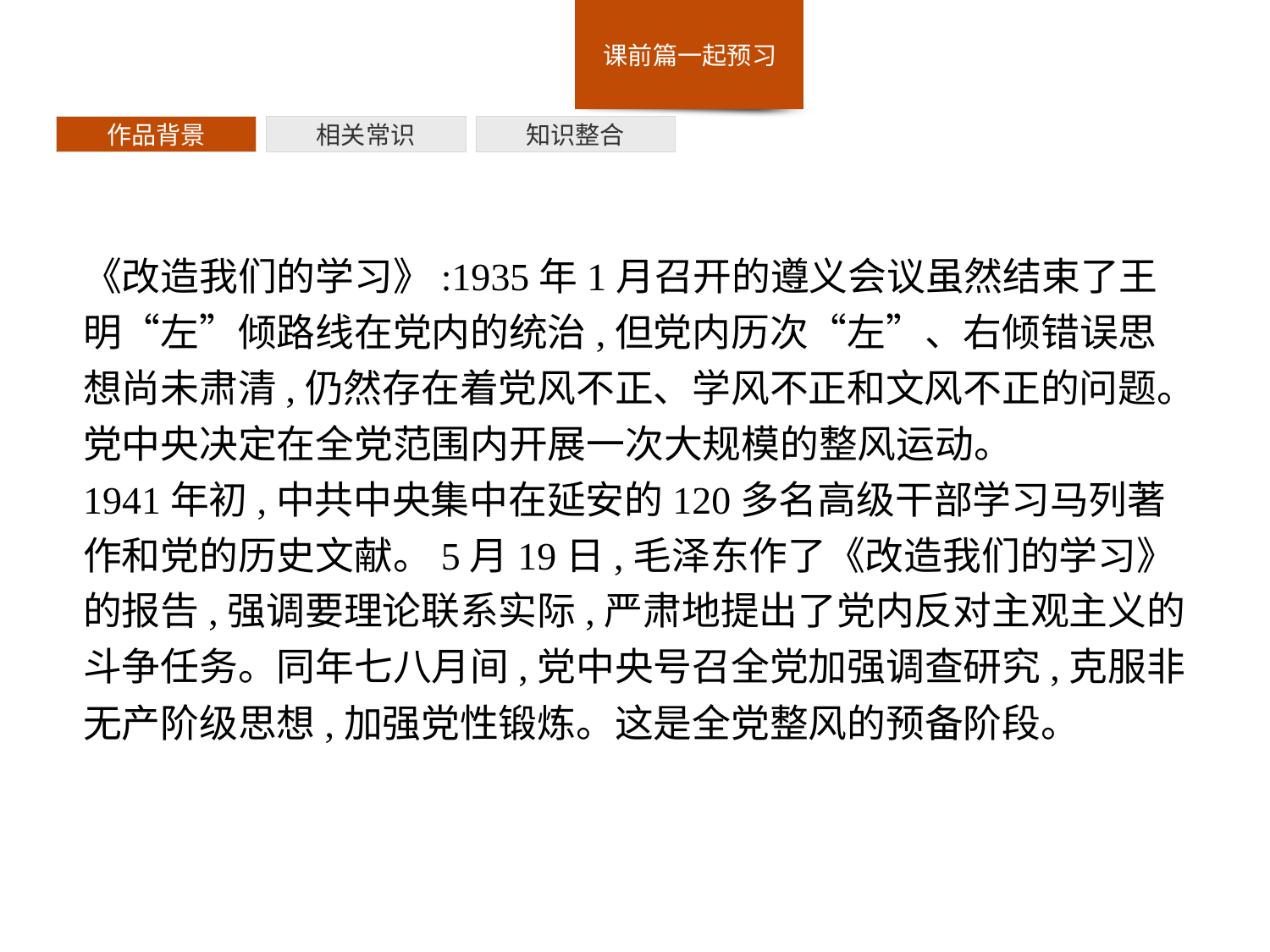

作品背景
相关常识
知识整合
《改造我们的学习》:1935年1月召开的遵义会议虽然结束了王明“左”倾路线在党内的统治,但党内历次“左”、右倾错误思想尚未肃清,仍然存在着党风不正、学风不正和文风不正的问题。党中央决定在全党范围内开展一次大规模的整风运动。
1941年初,中共中央集中在延安的120多名高级干部学习马列著作和党的历史文献。5月19日,毛泽东作了《改造我们的学习》的报告,强调要理论联系实际,严肃地提出了党内反对主观主义的斗争任务。同年七八月间,党中央号召全党加强调查研究,克服非无产阶级思想,加强党性锻炼。这是全党整风的预备阶段。